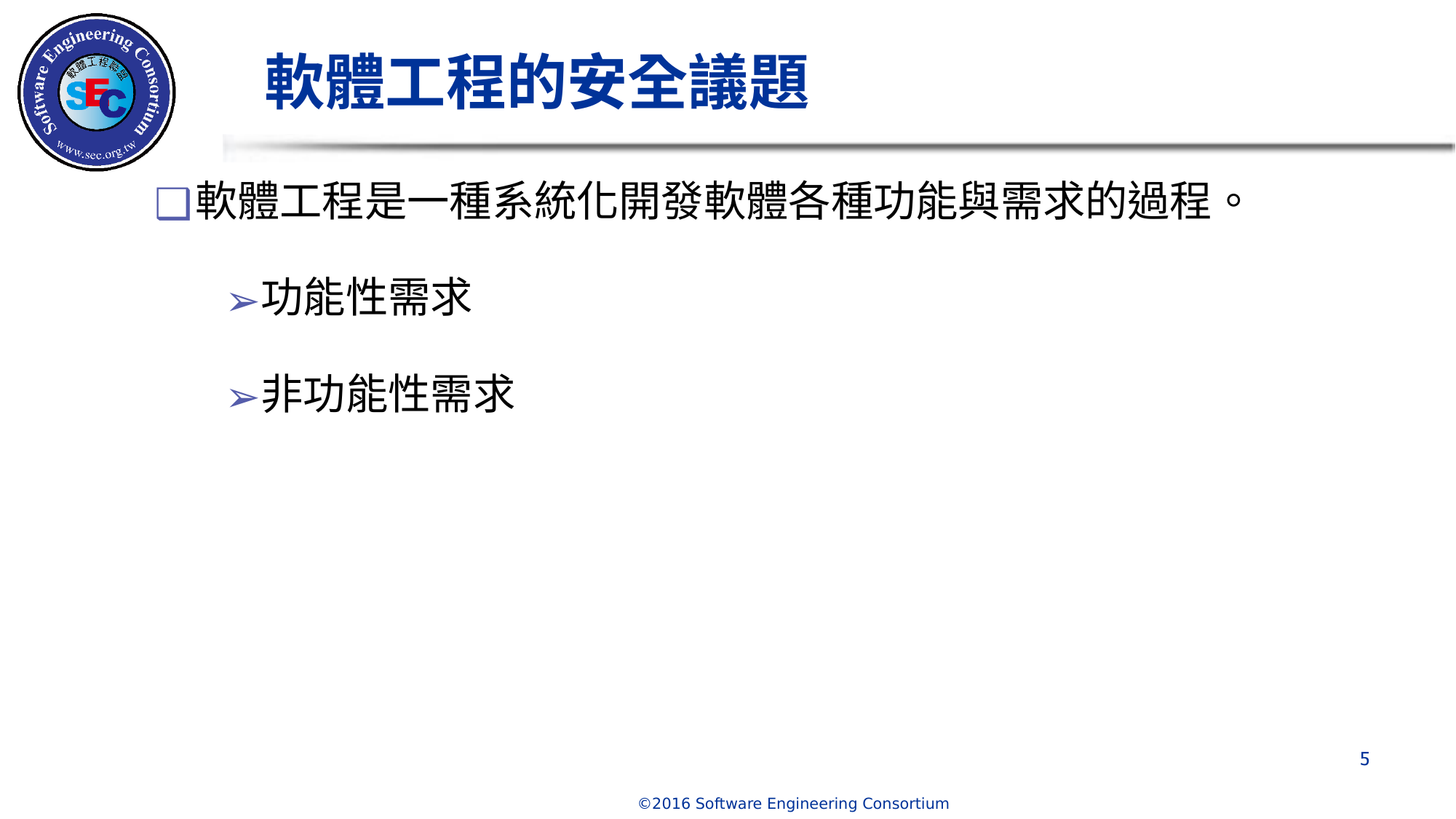

# 軟體工程的安全議題
軟體工程是一種系統化開發軟體各種功能與需求的過程。
功能性需求
非功能性需求
5